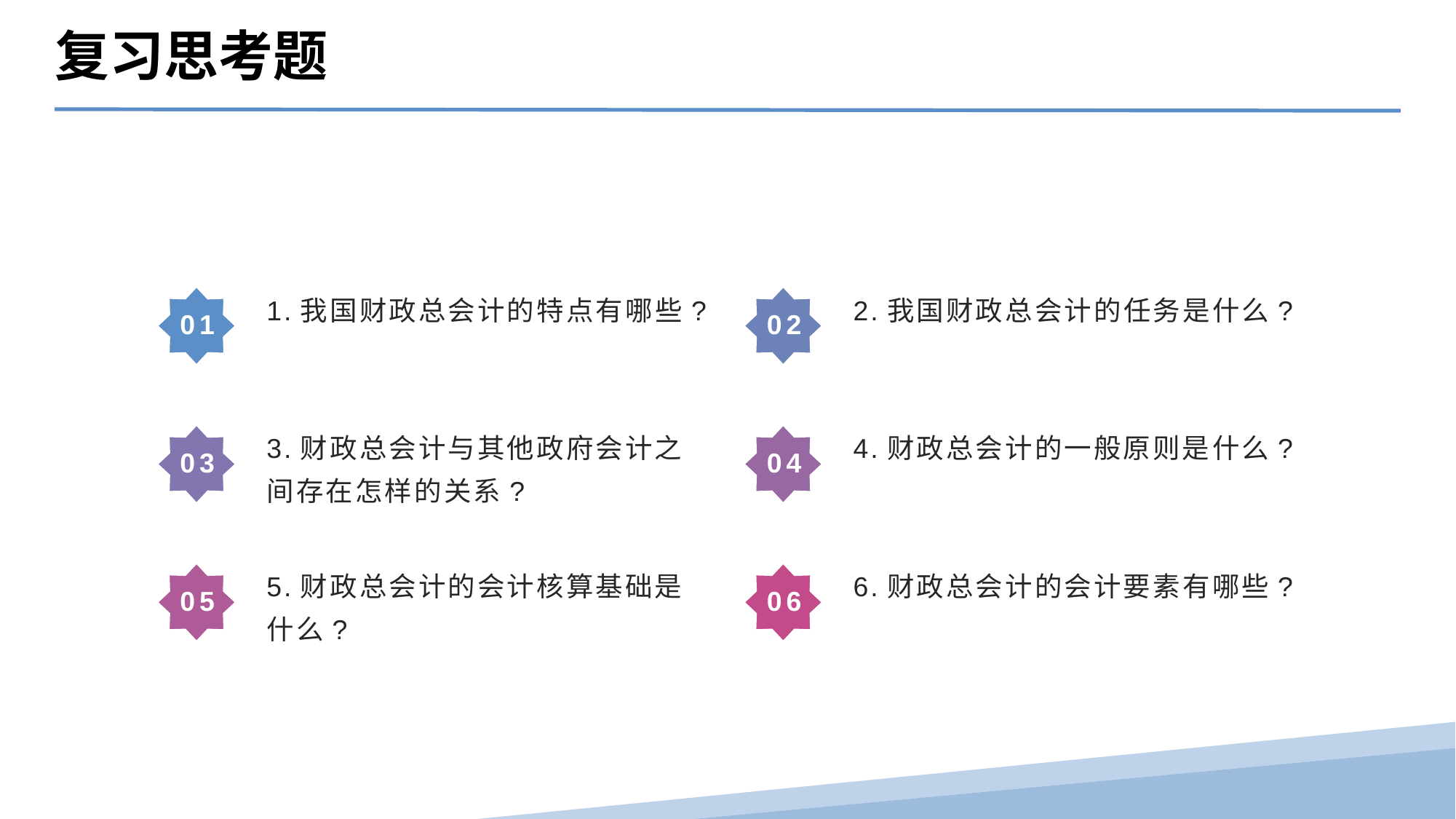

复习思考题
1.我国财政总会计的特点有哪些?
2.我国财政总会计的任务是什么?

01
02
3.财政总会计与其他政府会计之间存在怎样的关系?
4.财政总会计的一般原则是什么?

03
04
5.财政总会计的会计核算基础是什么?
6.财政总会计的会计要素有哪些?

05
06